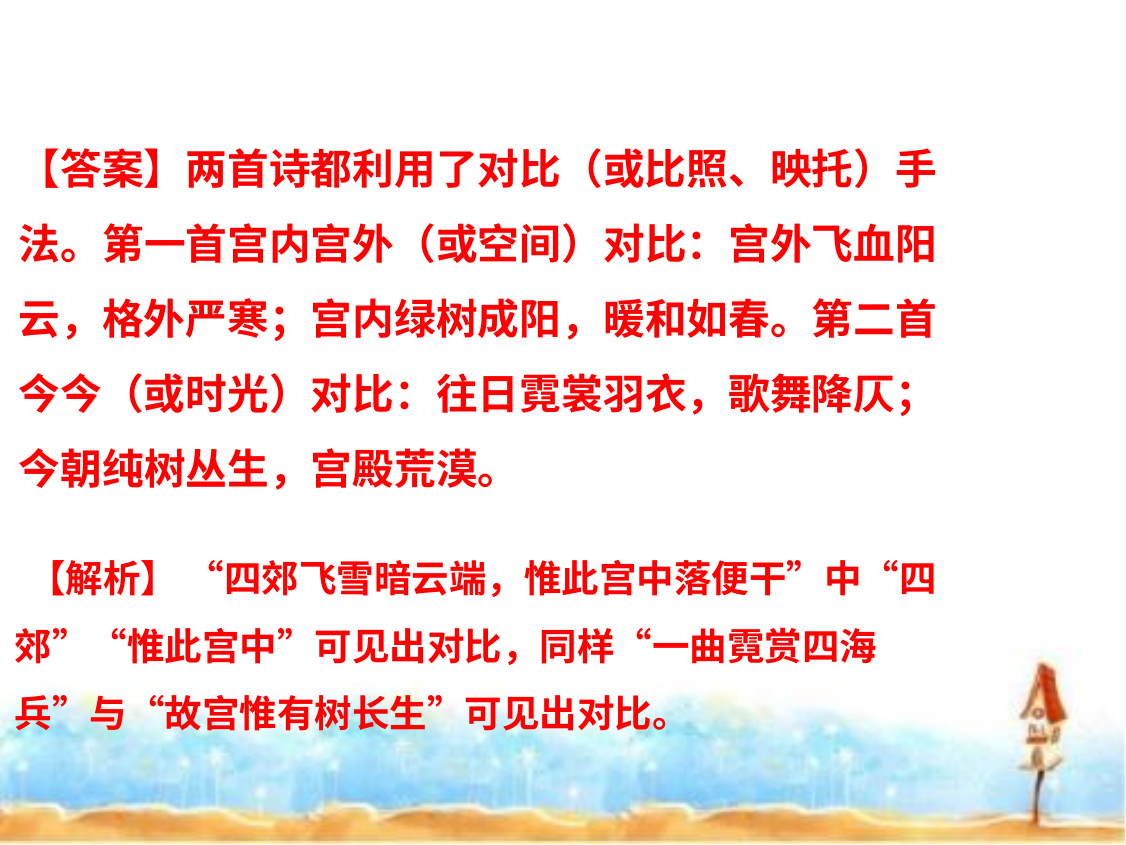

【答案】两首诗都利用了对比（或比照、映托）手法。第一首宫内宫外（或空间）对比：宫外飞血阳云，格外严寒；宫内绿树成阳，暖和如春。第二首今今（或时光）对比：往日霓裳羽衣，歌舞降仄；今朝纯树丛生，宫殿荒漠。
 【解析】 “四郊飞雪暗云端，惟此宫中落便干”中“四郊”“惟此宫中”可见出对比，同样“一曲霓赏四海兵”与“故宫惟有树长生”可见出对比。